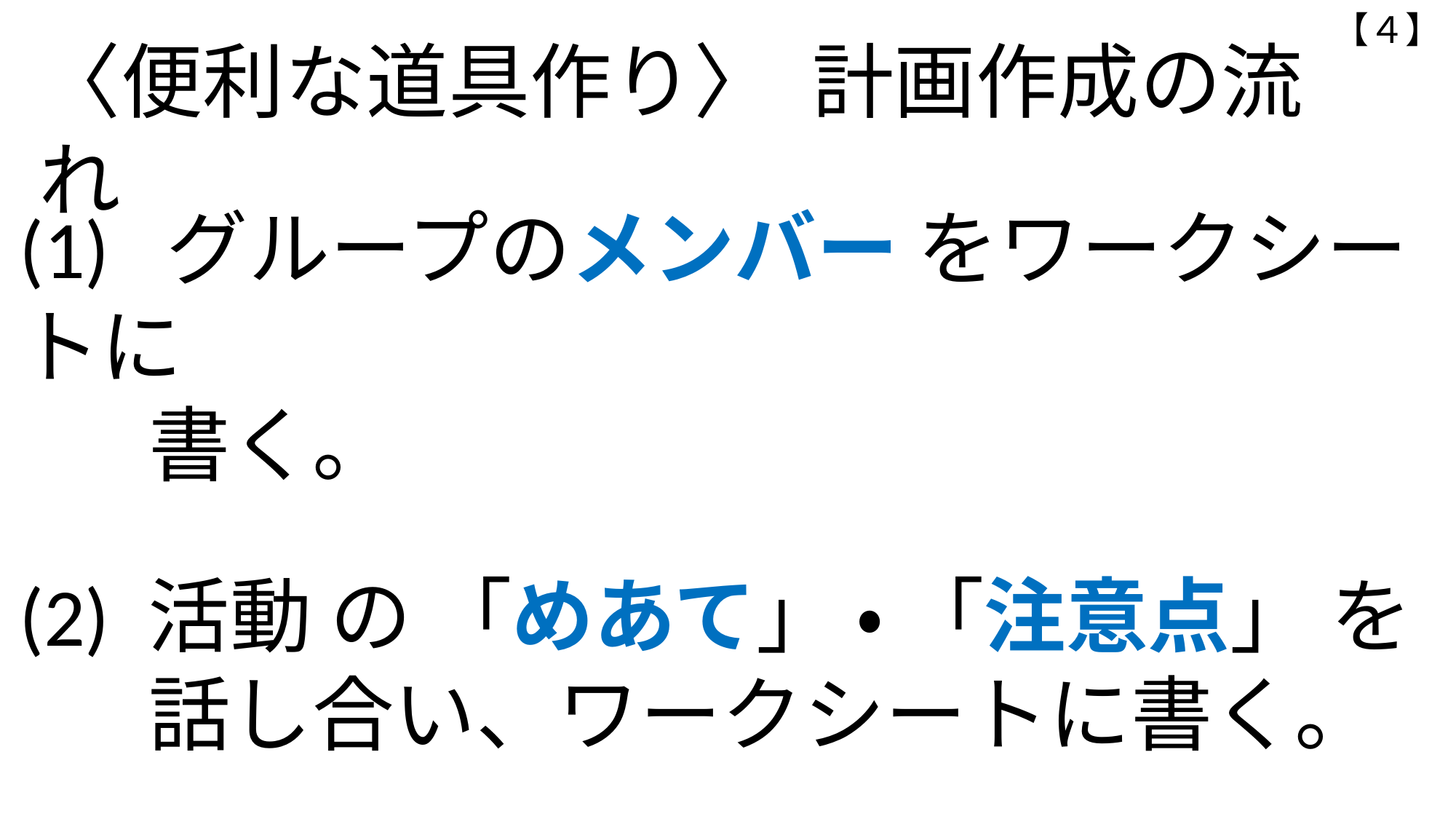

【４】
〈便利な道具作り〉  計画作成の流れ
(1)  グループのメンバー をワークシートに
      書く。

(2) 活動 の 「めあて」 ・ 「注意点」 を
      話し合い、ワークシートに書く。